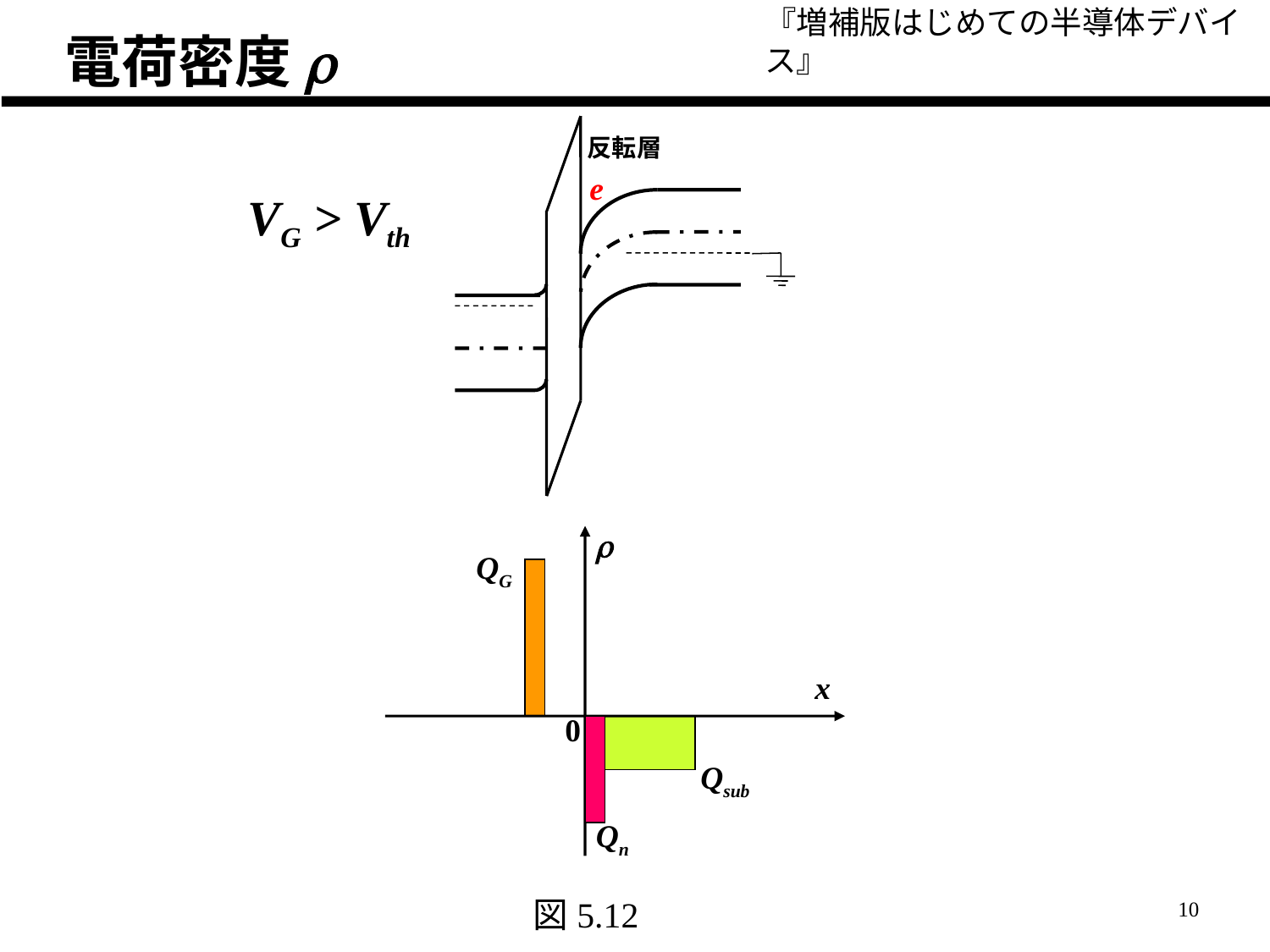

『増補版はじめての半導体デバイス』
電荷密度ρ

反転層
e
VG > Vth

ρ

QG

x
0

Qsub
Qn
図5.12